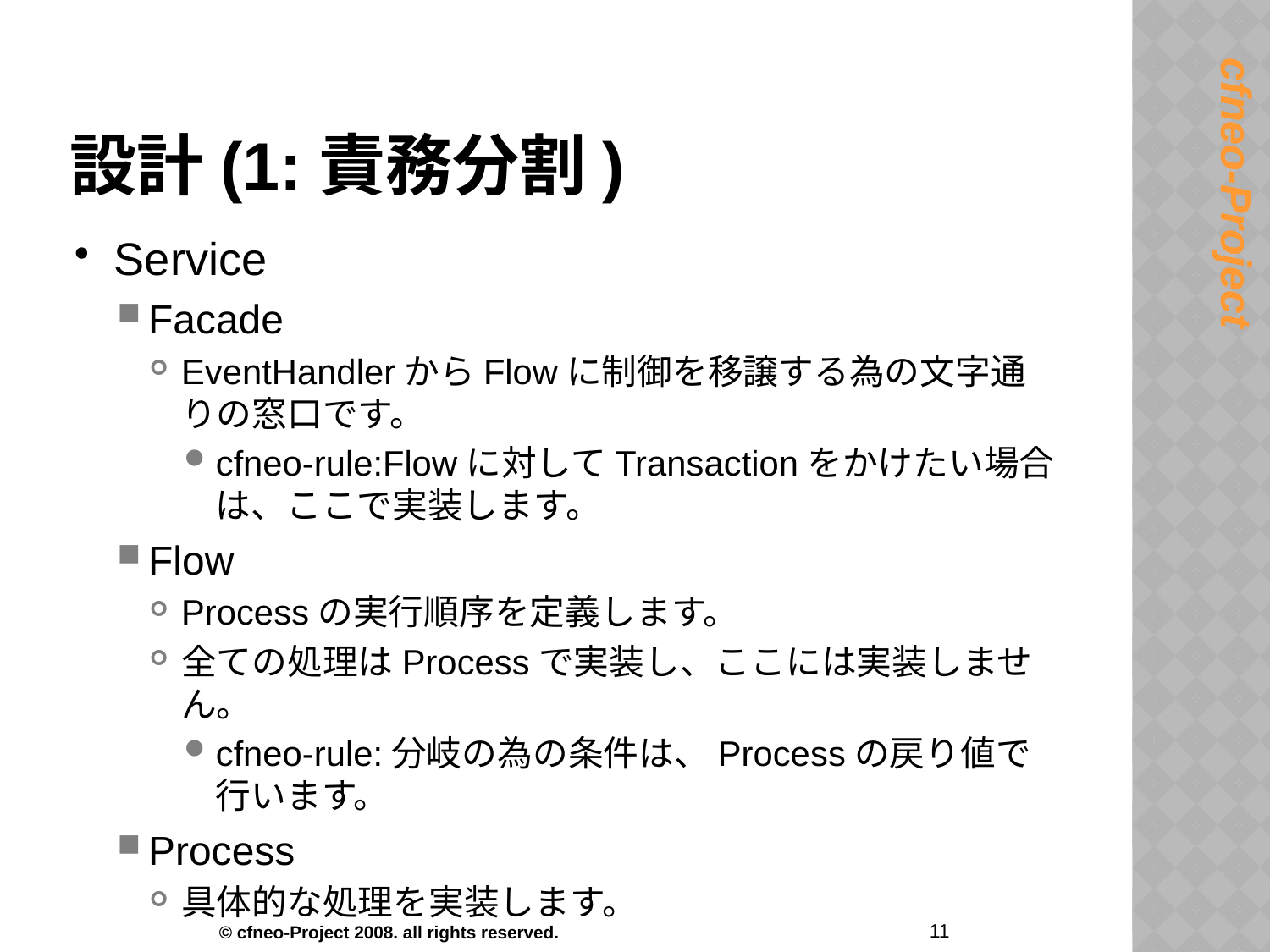

# 設計(1:責務分割)
Service
Facade
EventHandlerからFlowに制御を移譲する為の文字通りの窓口です。
cfneo-rule:Flowに対してTransactionをかけたい場合は、ここで実装します。
Flow
Processの実行順序を定義します。
全ての処理はProcessで実装し、ここには実装しません。
cfneo-rule:分岐の為の条件は、Processの戻り値で行います。
Process
具体的な処理を実装します。
11
© cfneo-Project 2008. all rights reserved.